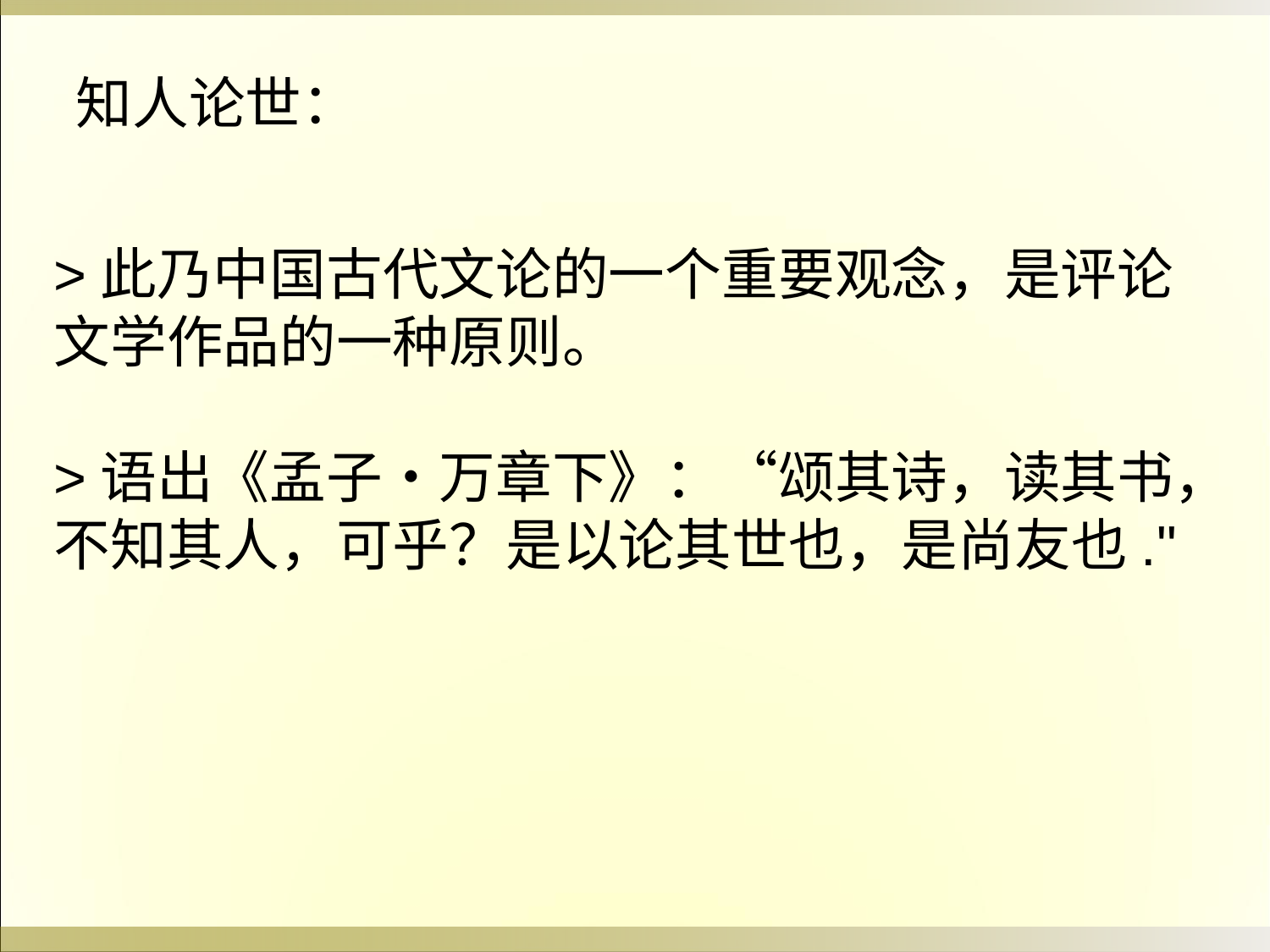

知人论世：
>此乃中国古代文论的一个重要观念，是评论文学作品的一种原则。

>语出《孟子•万章下》：“颂其诗，读其书，不知其人，可乎？是以论其世也，是尚友也."